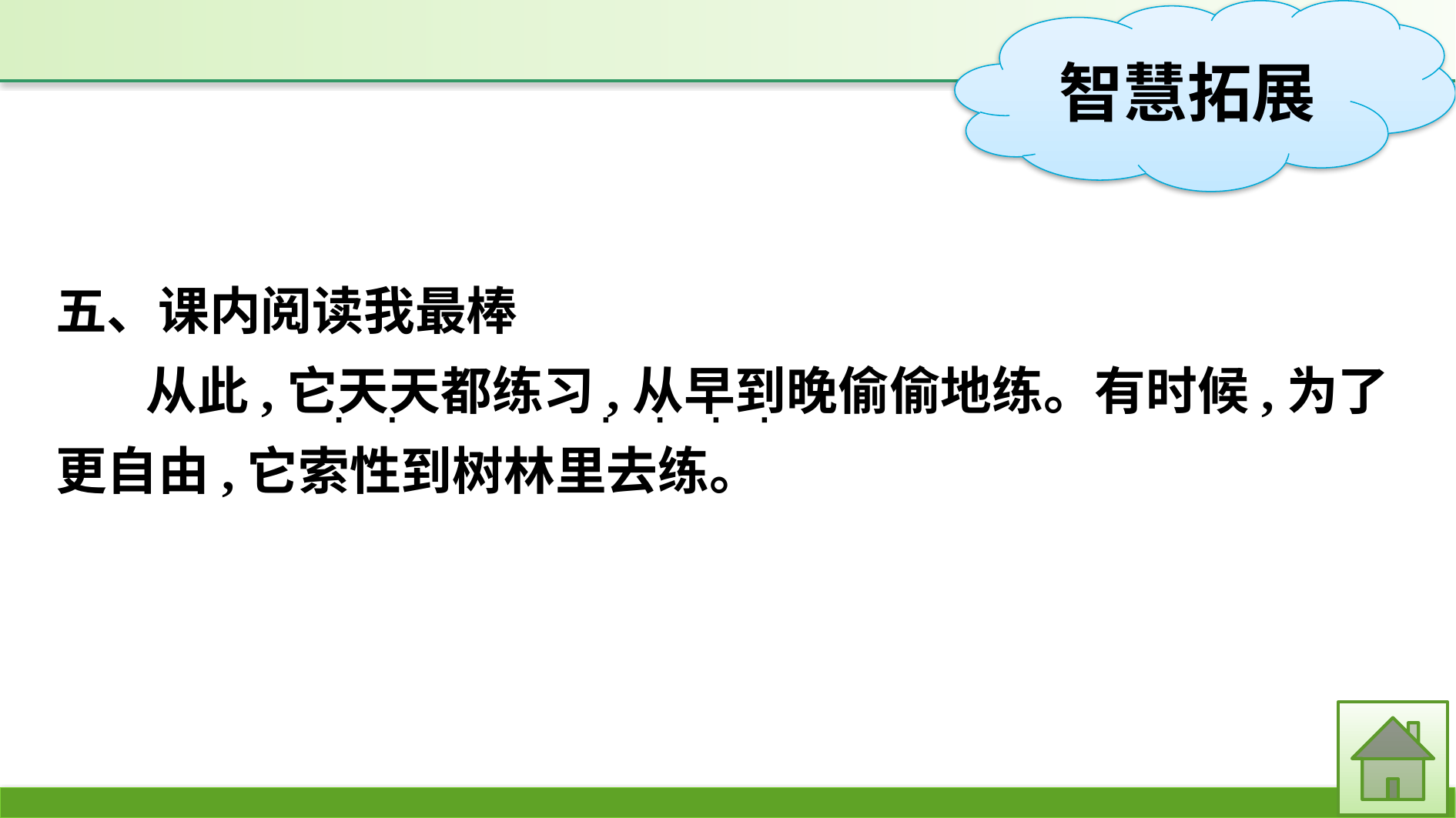

五、课内阅读我最棒
从此,它天天都练习,从早到晚偷偷地练。有时候,为了更自由,它索性到树林里去练。
·
·
·
·
·
·